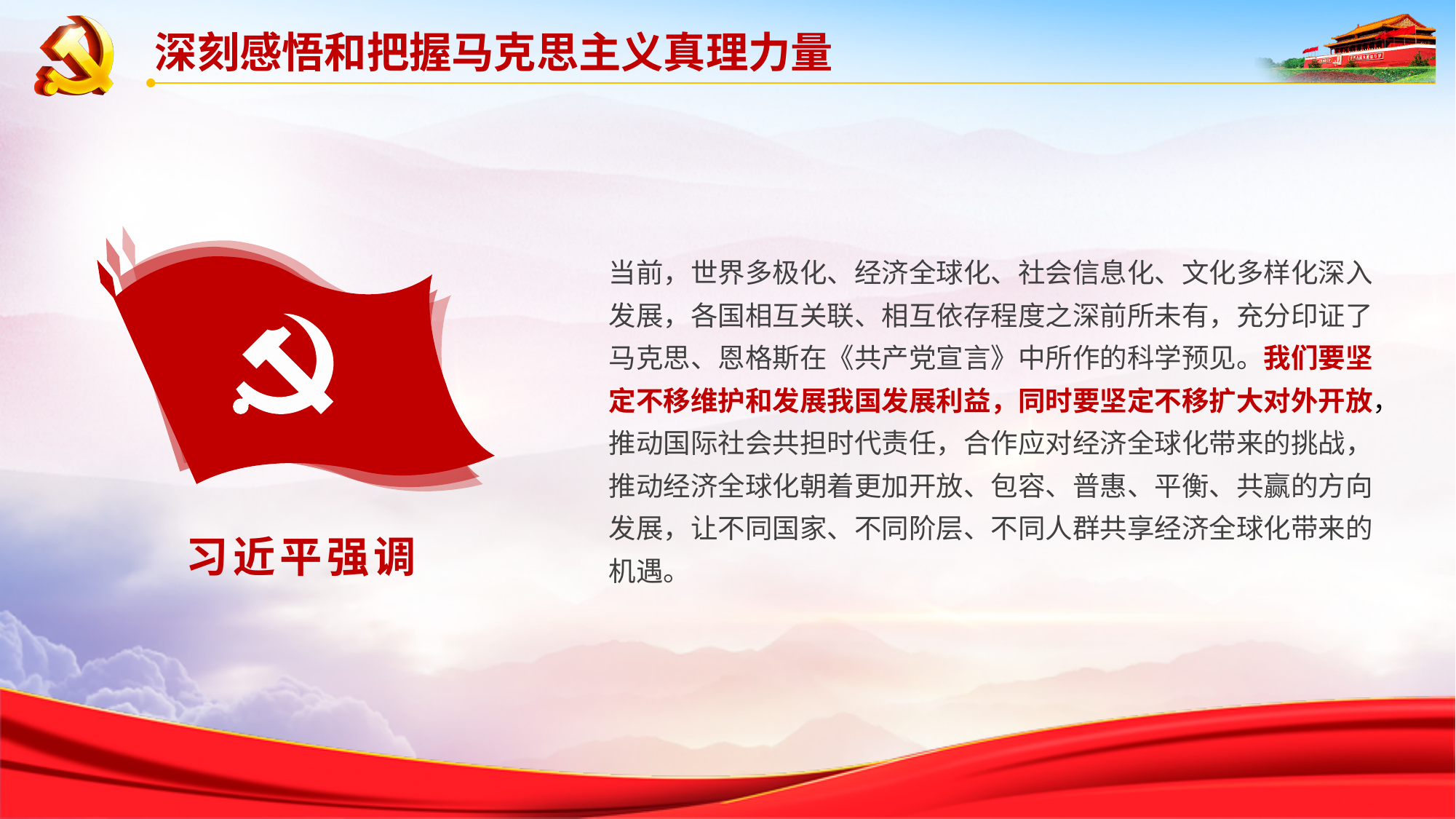

深刻感悟和把握马克思主义真理力量
当前，世界多极化、经济全球化、社会信息化、文化多样化深入发展，各国相互关联、相互依存程度之深前所未有，充分印证了马克思、恩格斯在《共产党宣言》中所作的科学预见。我们要坚定不移维护和发展我国发展利益，同时要坚定不移扩大对外开放，推动国际社会共担时代责任，合作应对经济全球化带来的挑战，推动经济全球化朝着更加开放、包容、普惠、平衡、共赢的方向发展，让不同国家、不同阶层、不同人群共享经济全球化带来的机遇。

习近平强调